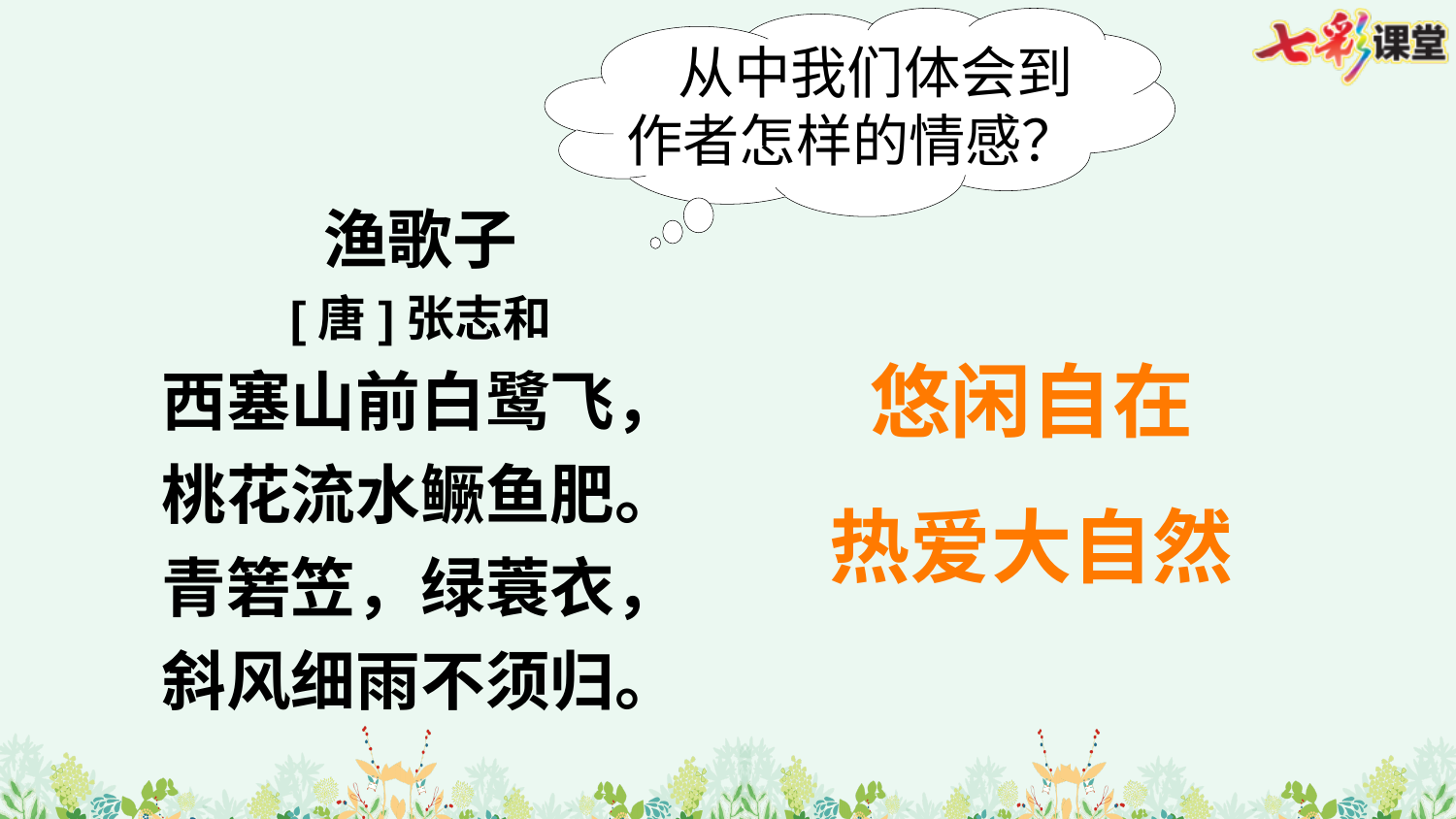

从中我们体会到作者怎样的情感？
渔歌子
[唐]张志和
西塞山前白鹭飞，
桃花流水鳜鱼肥。
青箬笠，绿蓑衣，
斜风细雨不须归。
悠闲自在
热爱大自然